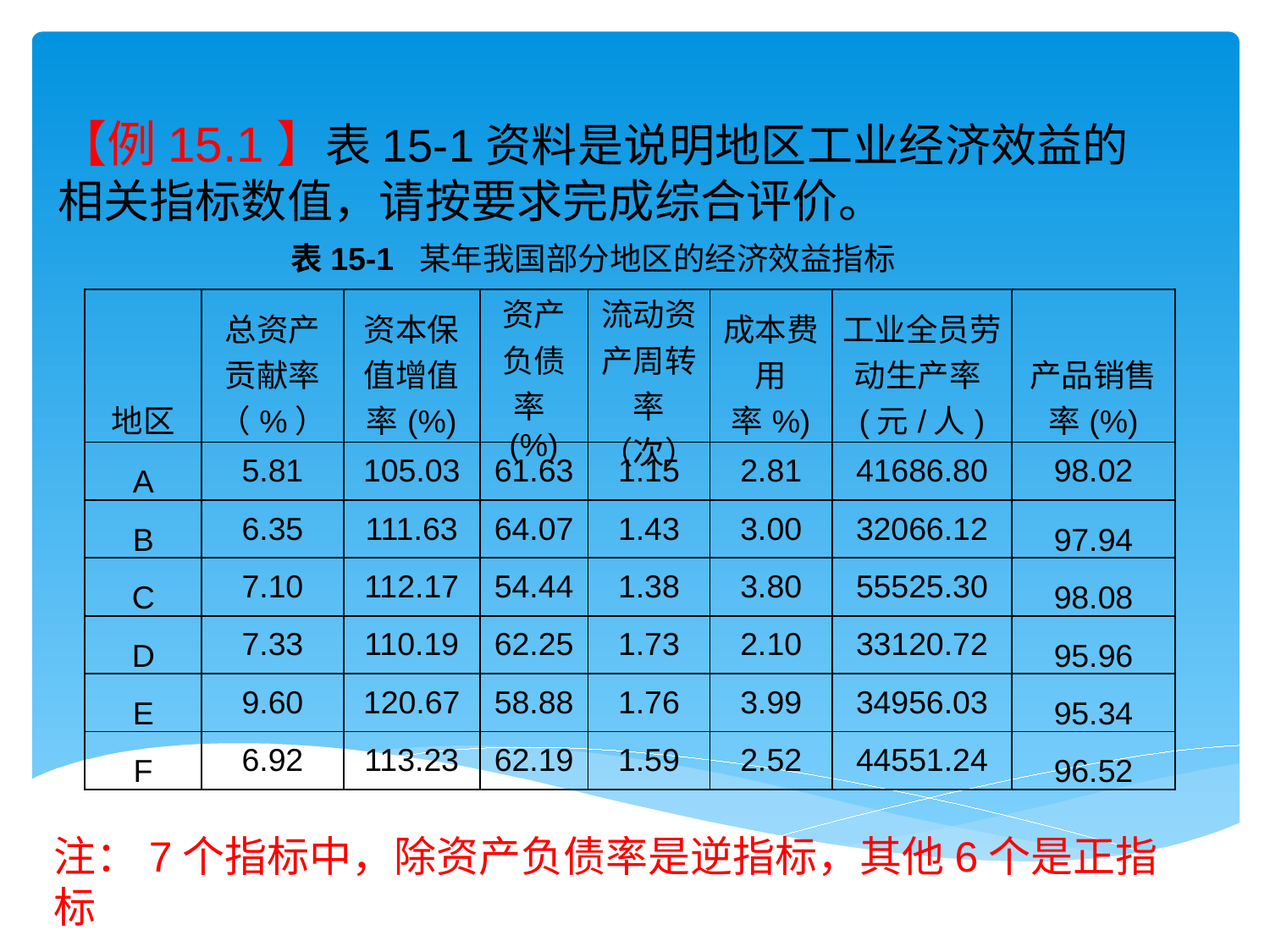

# 【例15.1】表15-1资料是说明地区工业经济效益的相关指标数值，请按要求完成综合评价。
表15-1  某年我国部分地区的经济效益指标
| 地区 | 总资产贡献率（%） | 资本保值增值率(%) | 资产负债率(%) | 流动资产周转率（次） | 成本费用率%) | 工业全员劳动生产率(元/人) | 产品销售率(%) |
| --- | --- | --- | --- | --- | --- | --- | --- |
| A | 5.81 | 105.03 | 61.63 | 1.15 | 2.81 | 41686.80 | 98.02 |
| B | 6.35 | 111.63 | 64.07 | 1.43 | 3.00 | 32066.12 | 97.94 |
| C | 7.10 | 112.17 | 54.44 | 1.38 | 3.80 | 55525.30 | 98.08 |
| D | 7.33 | 110.19 | 62.25 | 1.73 | 2.10 | 33120.72 | 95.96 |
| E | 9.60 | 120.67 | 58.88 | 1.76 | 3.99 | 34956.03 | 95.34 |
| F | 6.92 | 113.23 | 62.19 | 1.59 | 2.52 | 44551.24 | 96.52 |
注：7个指标中，除资产负债率是逆指标，其他6个是正指标